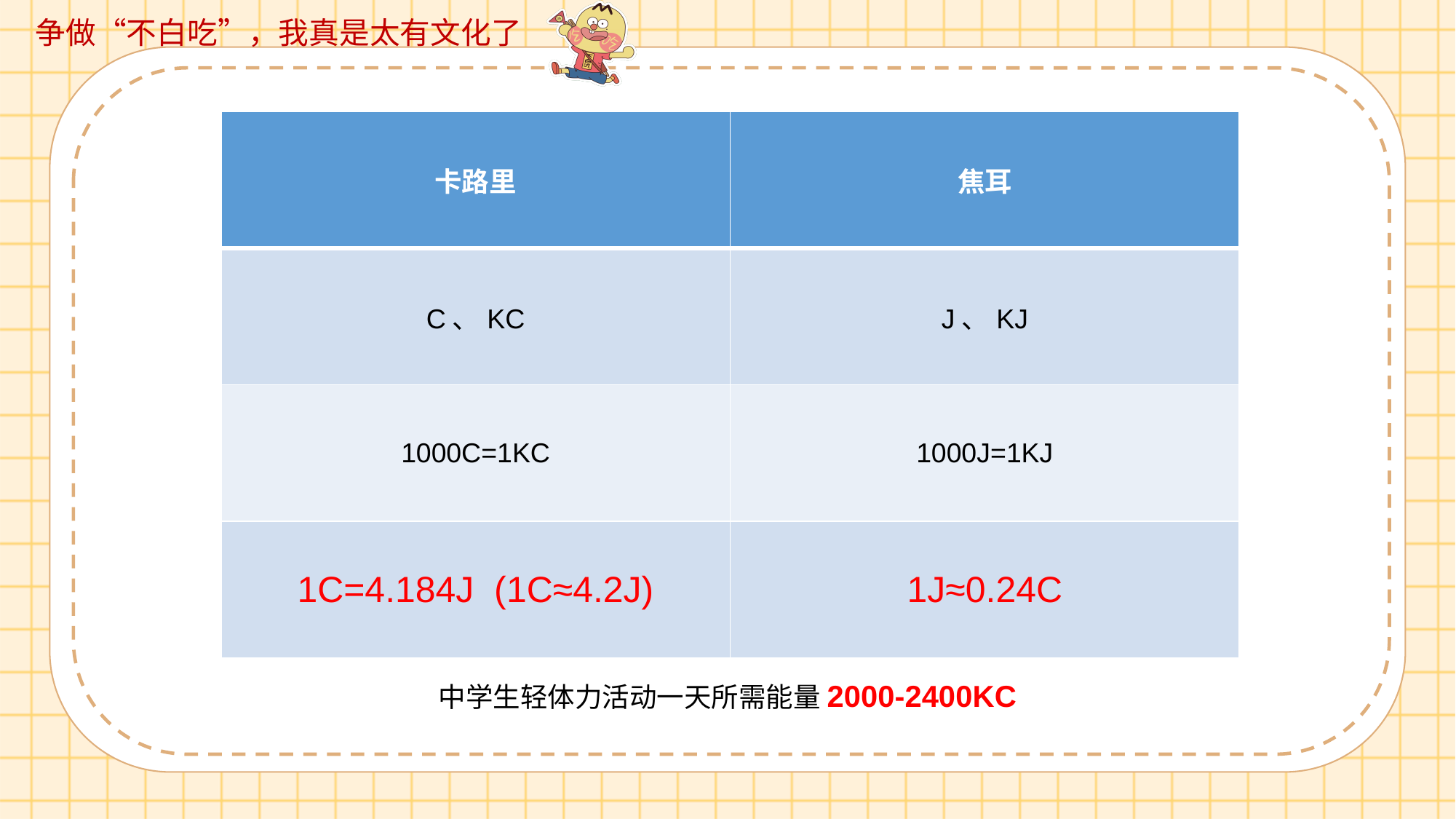

| 卡路里 | 焦耳 |
| --- | --- |
| C、KC | J、KJ |
| 1000C=1KC | 1000J=1KJ |
| 1C=4.184J (1C≈4.2J) | 1J≈0.24C |
中学生轻体力活动一天所需能量2000-2400KC